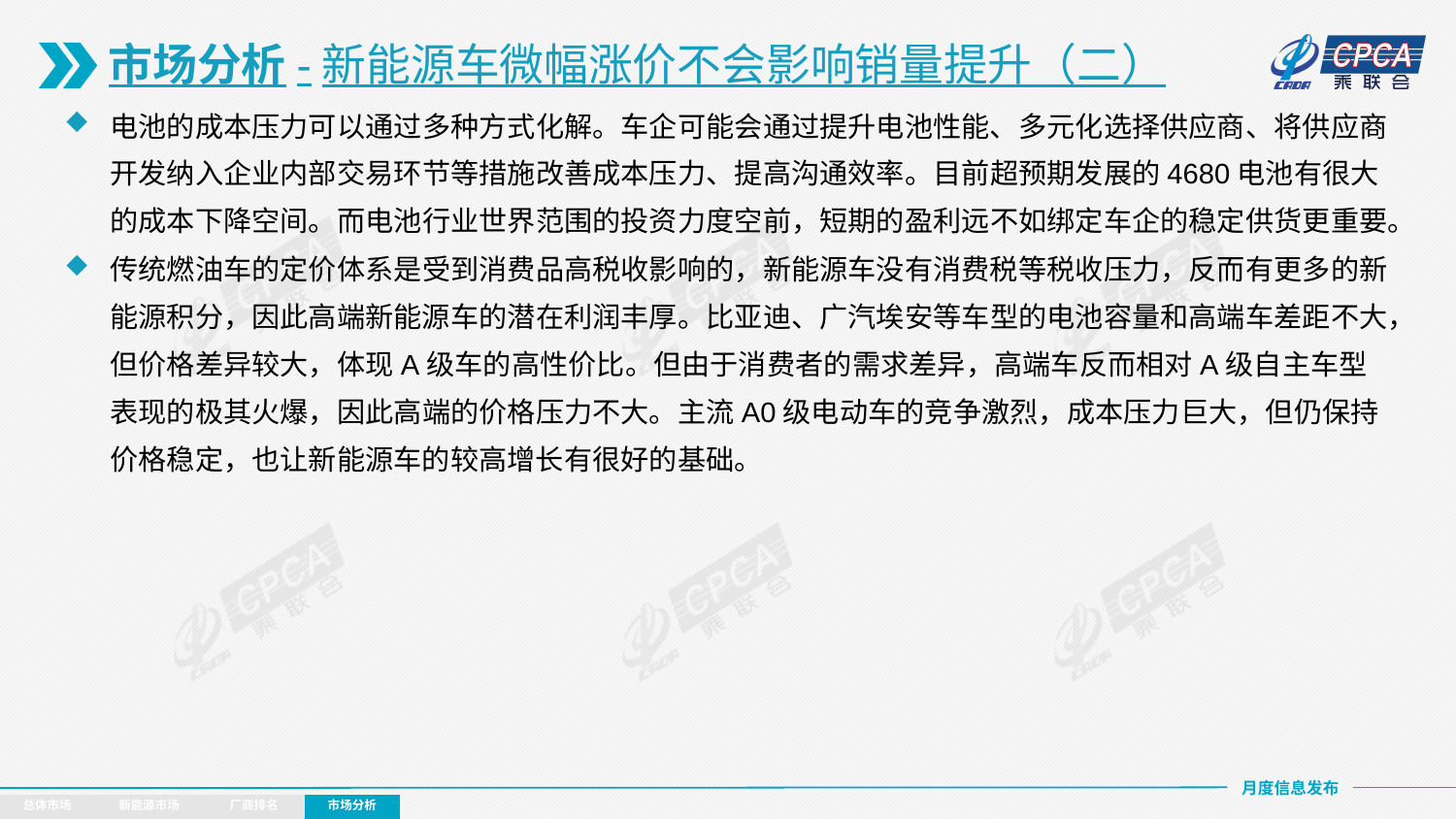

市场分析-新能源车微幅涨价不会影响销量提升（二）
电池的成本压力可以通过多种方式化解。车企可能会通过提升电池性能、多元化选择供应商、将供应商开发纳入企业内部交易环节等措施改善成本压力、提高沟通效率。目前超预期发展的4680电池有很大的成本下降空间。而电池行业世界范围的投资力度空前，短期的盈利远不如绑定车企的稳定供货更重要。
传统燃油车的定价体系是受到消费品高税收影响的，新能源车没有消费税等税收压力，反而有更多的新能源积分，因此高端新能源车的潜在利润丰厚。比亚迪、广汽埃安等车型的电池容量和高端车差距不大，但价格差异较大，体现A级车的高性价比。但由于消费者的需求差异，高端车反而相对A级自主车型表现的极其火爆，因此高端的价格压力不大。主流A0级电动车的竞争激烈，成本压力巨大，但仍保持价格稳定，也让新能源车的较高增长有很好的基础。
17